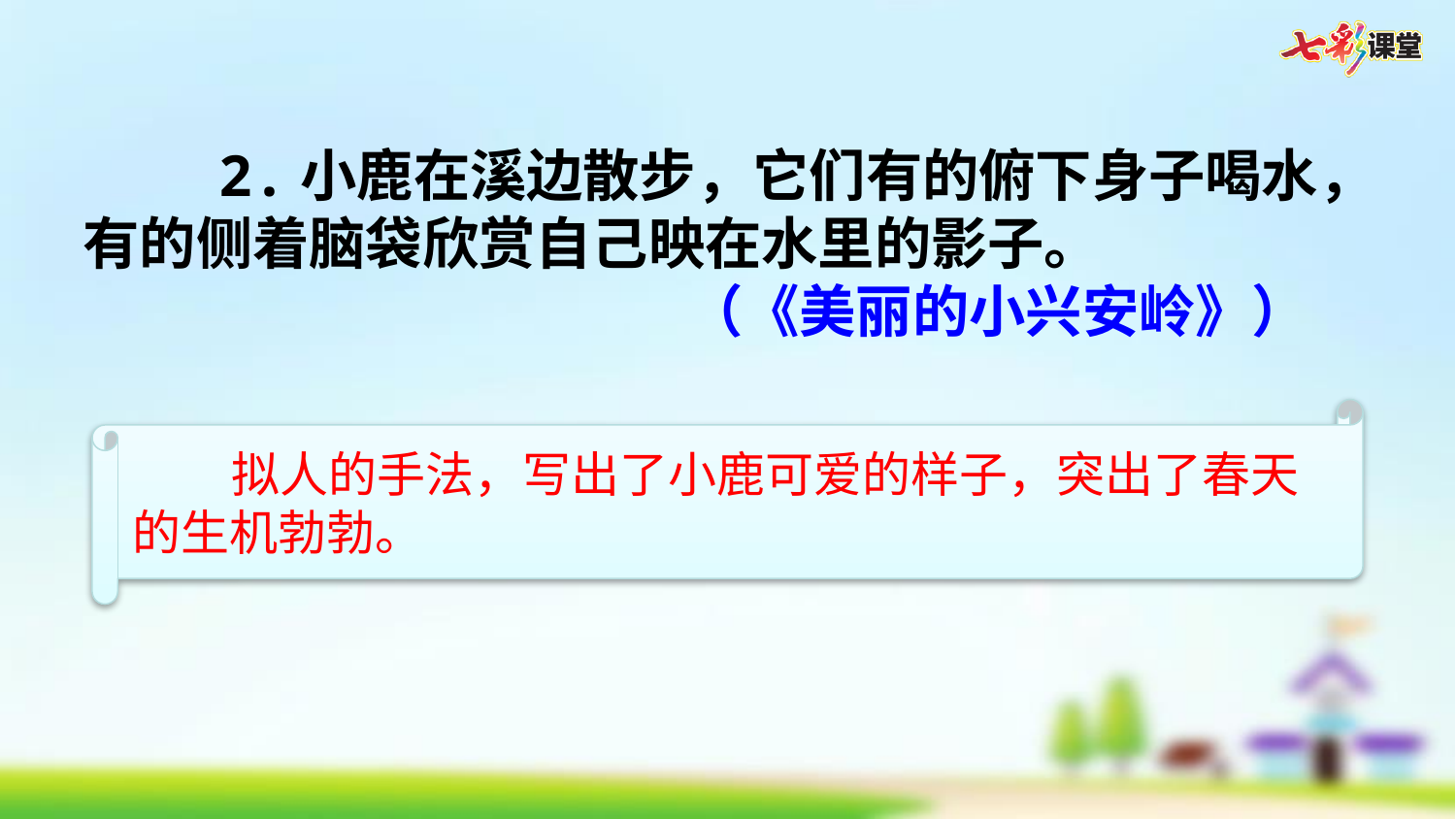

2.小鹿在溪边散步，它们有的俯下身子喝水，有的侧着脑袋欣赏自己映在水里的影子。
（《美丽的小兴安岭》）
        拟人的手法，写出了小鹿可爱的样子，突出了春天的生机勃勃。